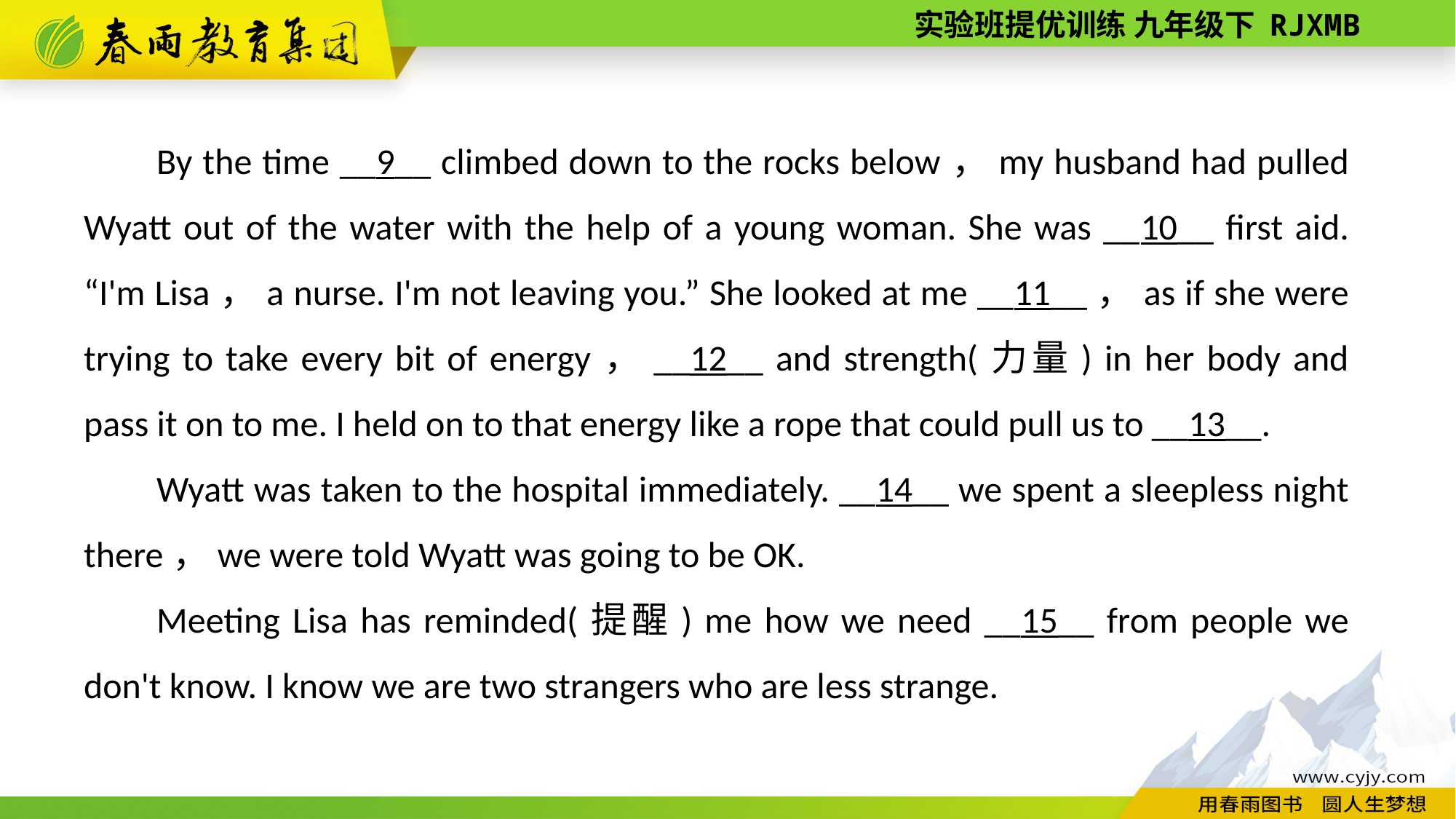

By the time __9__ climbed down to the rocks below，my husband had pulled Wyatt out of the water with the help of a young woman. She was __10__ first aid. “I'm Lisa，a nurse. I'm not leaving you.” She looked at me __11__，as if she were trying to take every bit of energy，__12__ and strength(力量) in her body and pass it on to me. I held on to that energy like a rope that could pull us to __13__.
Wyatt was taken to the hospital immediately. __14__ we spent a sleepless night there，we were told Wyatt was going to be OK.
Meeting Lisa has reminded(提醒) me how we need __15__ from people we don't know. I know we are two strangers who are less strange.